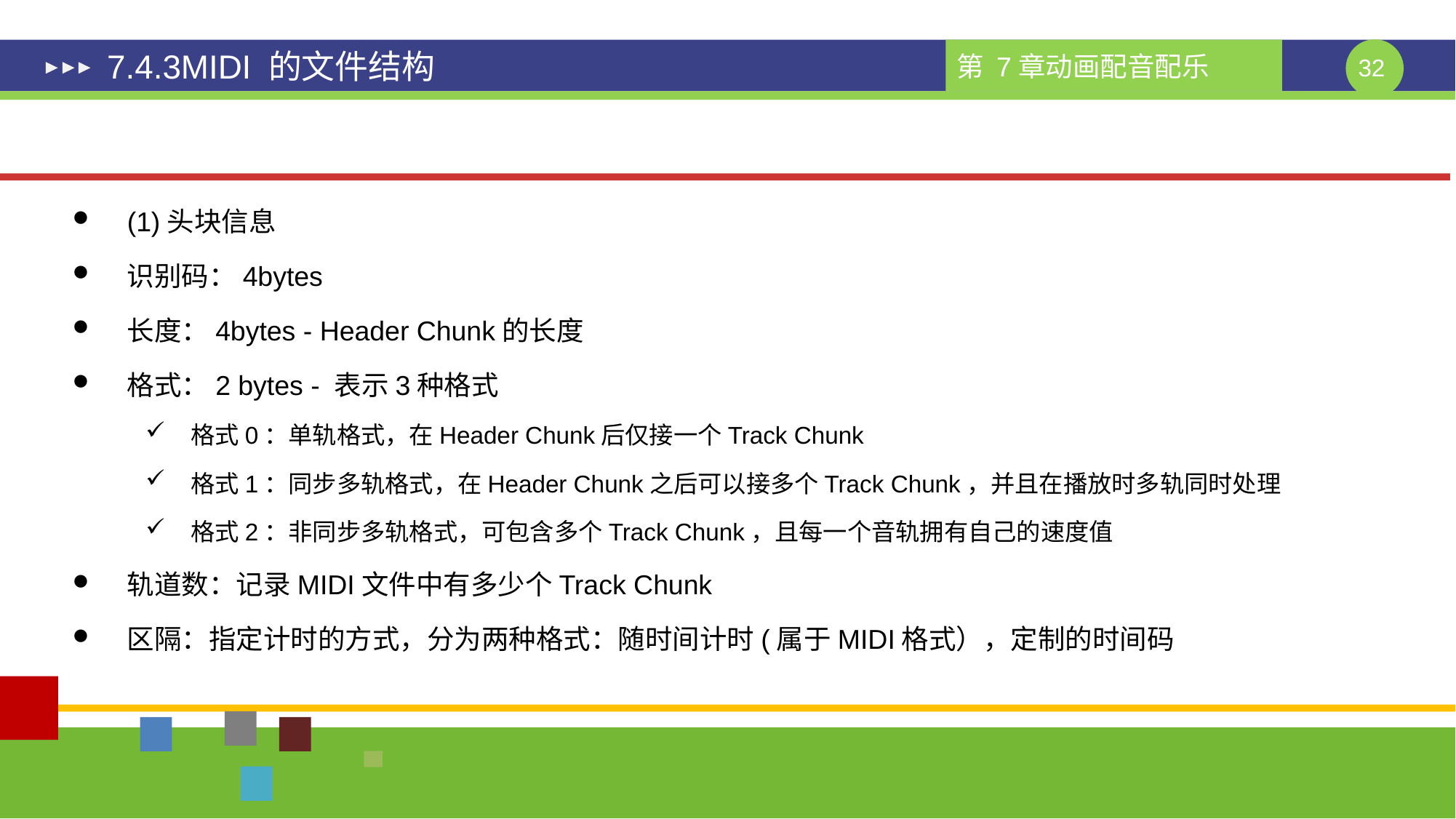

# 7.4.3MIDI 的文件结构

(1)头块信息
识别码：4bytes
长度：4bytes - Header Chunk的长度
格式：2 bytes - 表示3种格式
格式0：单轨格式，在Header Chunk后仅接一个Track Chunk
格式1：同步多轨格式，在Header Chunk之后可以接多个Track Chunk，并且在播放时多轨同时处理
格式2：非同步多轨格式，可包含多个Track Chunk，且每一个音轨拥有自己的速度值
轨道数：记录MIDI文件中有多少个Track Chunk
区隔：指定计时的方式，分为两种格式：随时间计时(属于MIDI格式），定制的时间码